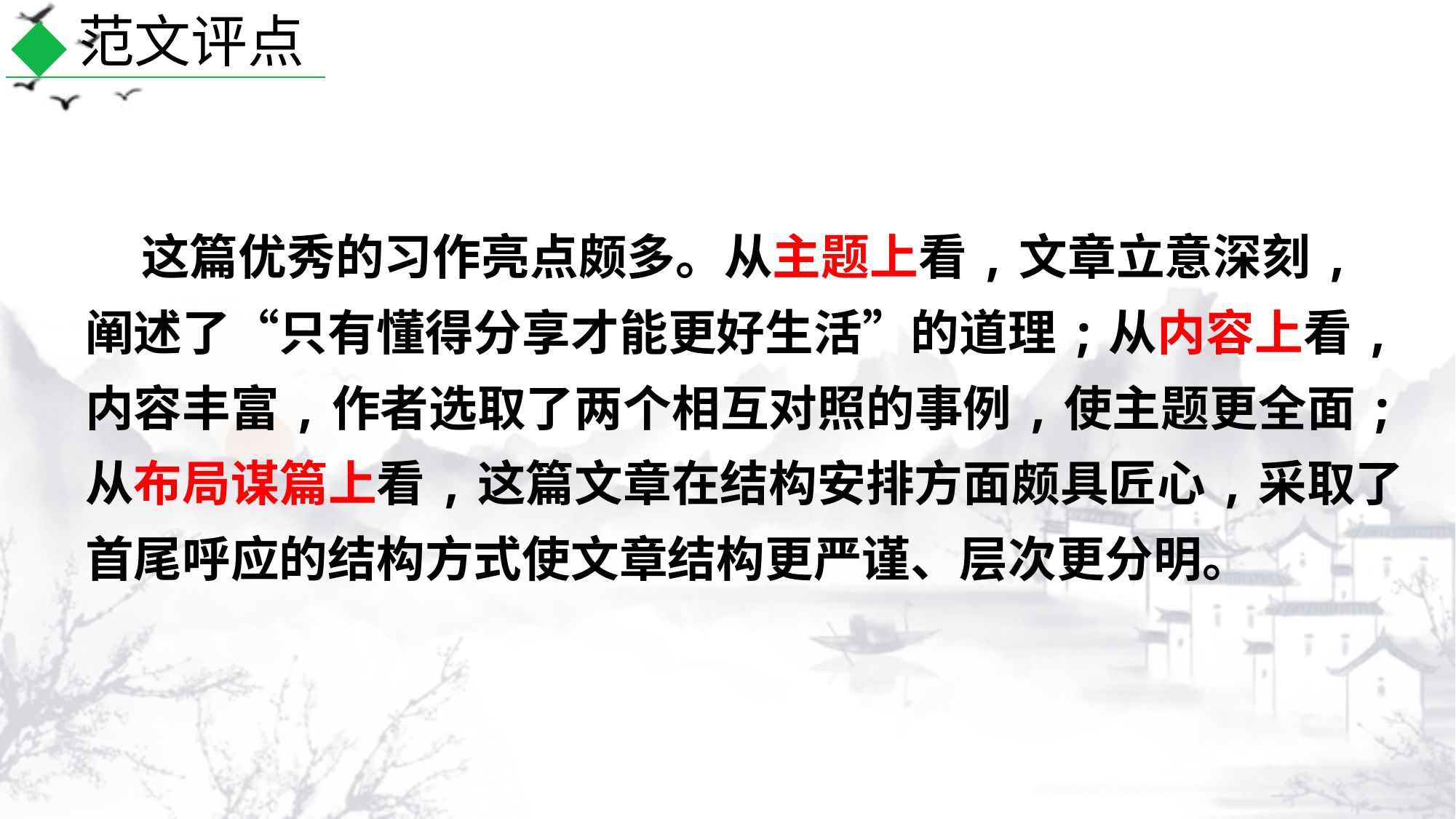

范文评点

    这篇优秀的习作亮点颇多。从主题上看,文章立意深刻,阐述了“只有懂得分享才能更好生活”的道理;从内容上看,内容丰富,作者选取了两个相互对照的事例,使主题更全面;从布局谋篇上看,这篇文章在结构安排方面颇具匠心,采取了首尾呼应的结构方式使文章结构更严谨、层次更分明。